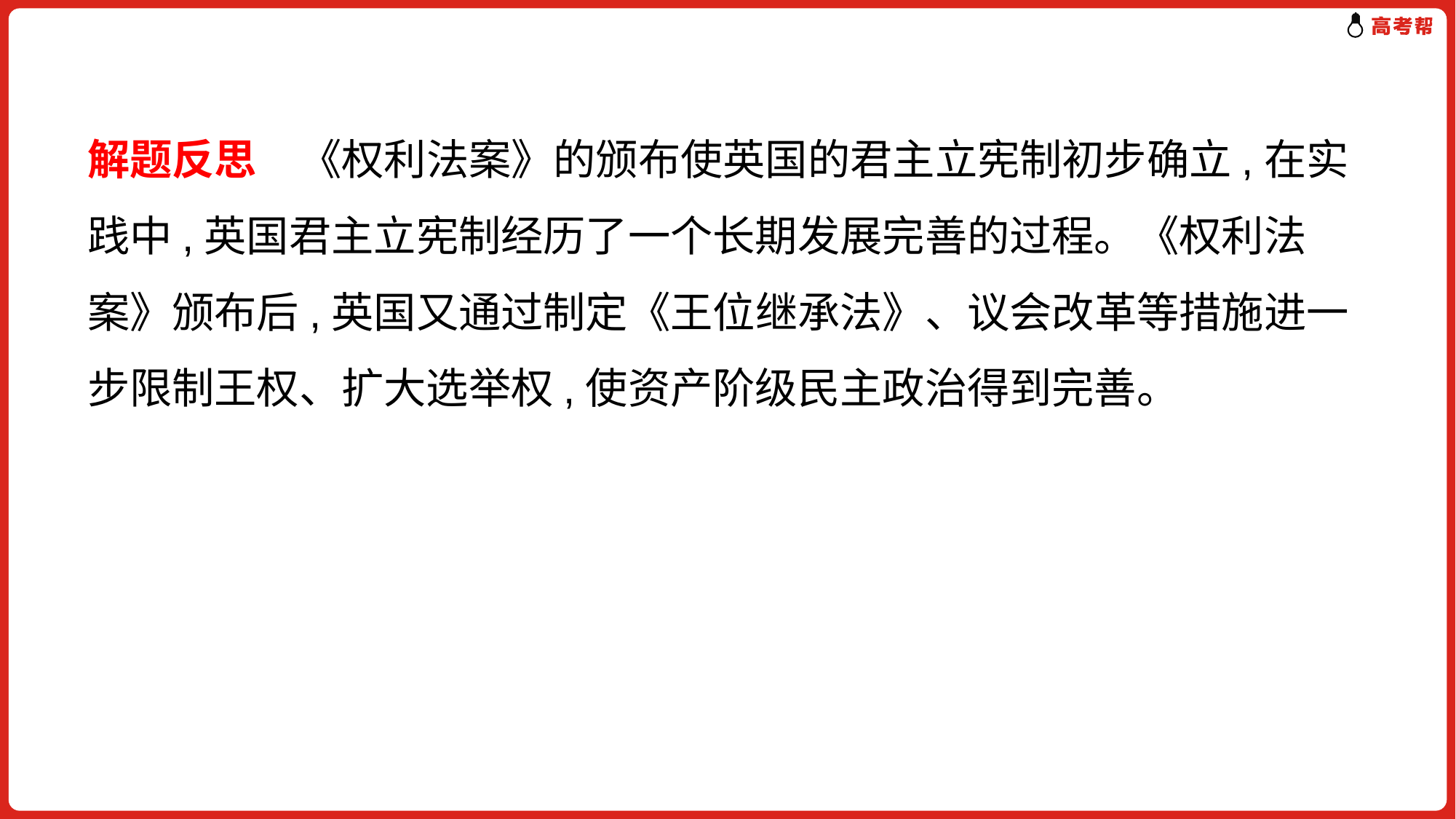

解题反思　《权利法案》的颁布使英国的君主立宪制初步确立,在实践中,英国君主立宪制经历了一个长期发展完善的过程。《权利法案》颁布后,英国又通过制定《王位继承法》、议会改革等措施进一步限制王权、扩大选举权,使资产阶级民主政治得到完善。